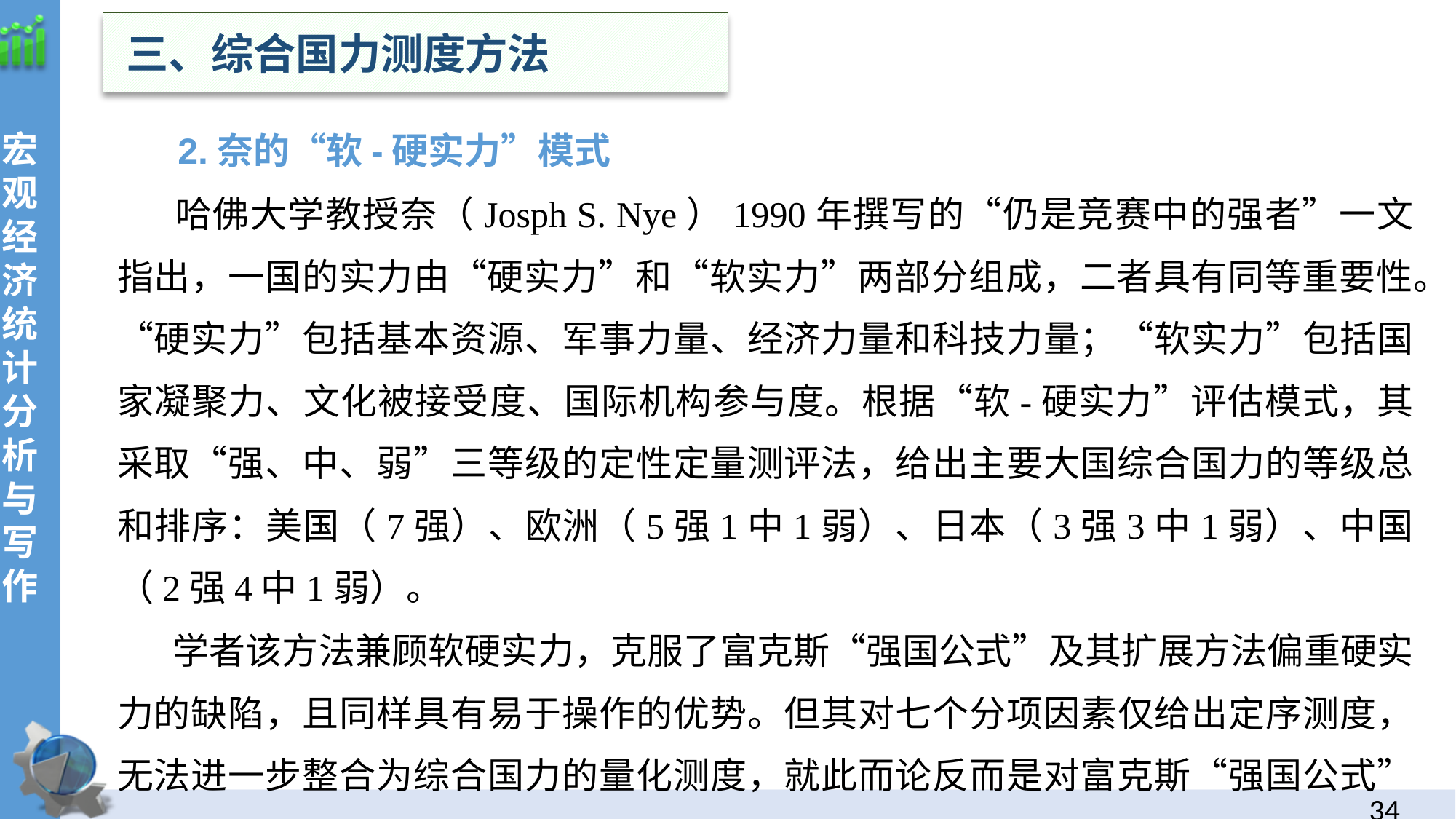

三、综合国力测度方法
宏观经济统计分析与写作
   2.奈的“软-硬实力”模式
  哈佛大学教授奈（Josph S. Nye）1990年撰写的“仍是竞赛中的强者”一文指出，一国的实力由“硬实力”和“软实力”两部分组成，二者具有同等重要性。“硬实力”包括基本资源、军事力量、经济力量和科技力量；“软实力”包括国家凝聚力、文化被接受度、国际机构参与度。根据“软-硬实力”评估模式，其采取“强、中、弱”三等级的定性定量测评法，给出主要大国综合国力的等级总和排序：美国（7强）、欧洲（5强1中1弱）、日本（3强3中1弱）、中国（2强4中1弱）。
  学者该方法兼顾软硬实力，克服了富克斯“强国公式”及其扩展方法偏重硬实力的缺陷，且同样具有易于操作的优势。但其对七个分项因素仅给出定序测度，无法进一步整合为综合国力的量化测度，就此而论反而是对富克斯“强国公式”的倒退。

34